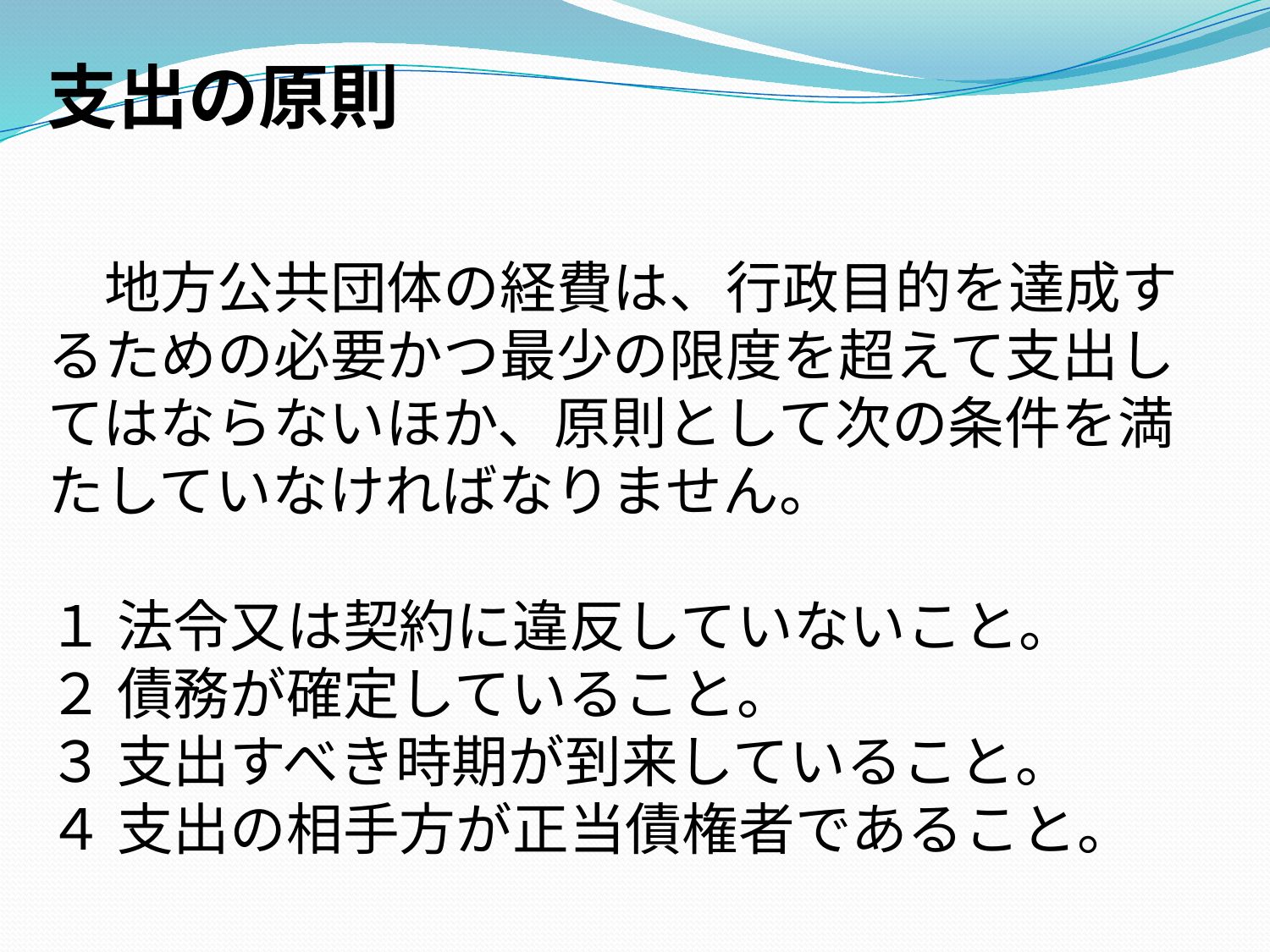

支出の原則
　地方公共団体の経費は、行政目的を達成するための必要かつ最少の限度を超えて支出してはならないほか、原則として次の条件を満たしていなければなりません。

１ 法令又は契約に違反していないこと。
２ 債務が確定していること。
３ 支出すべき時期が到来していること。
４ 支出の相手方が正当債権者であること。